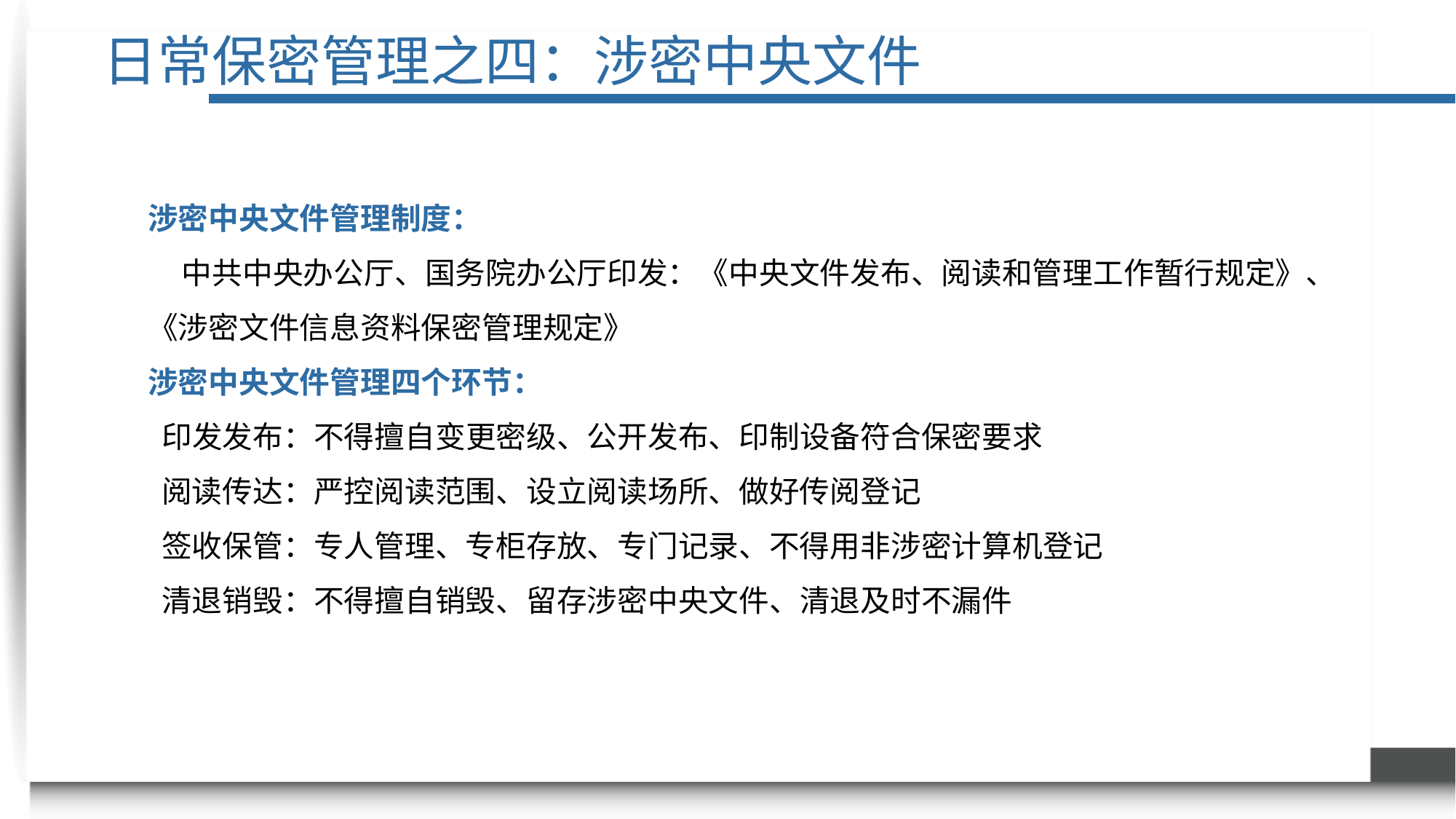

日常保密管理之四：涉密中央文件
涉密中央文件管理制度：
    中共中央办公厅、国务院办公厅印发：《中央文件发布、阅读和管理工作暂行规定》、《涉密文件信息资料保密管理规定》
涉密中央文件管理四个环节：
 印发发布：不得擅自变更密级、公开发布、印制设备符合保密要求
 阅读传达：严控阅读范围、设立阅读场所、做好传阅登记
 签收保管：专人管理、专柜存放、专门记录、不得用非涉密计算机登记
 清退销毁：不得擅自销毁、留存涉密中央文件、清退及时不漏件
PPT下载 http://www.1ppt.com/xiazai/